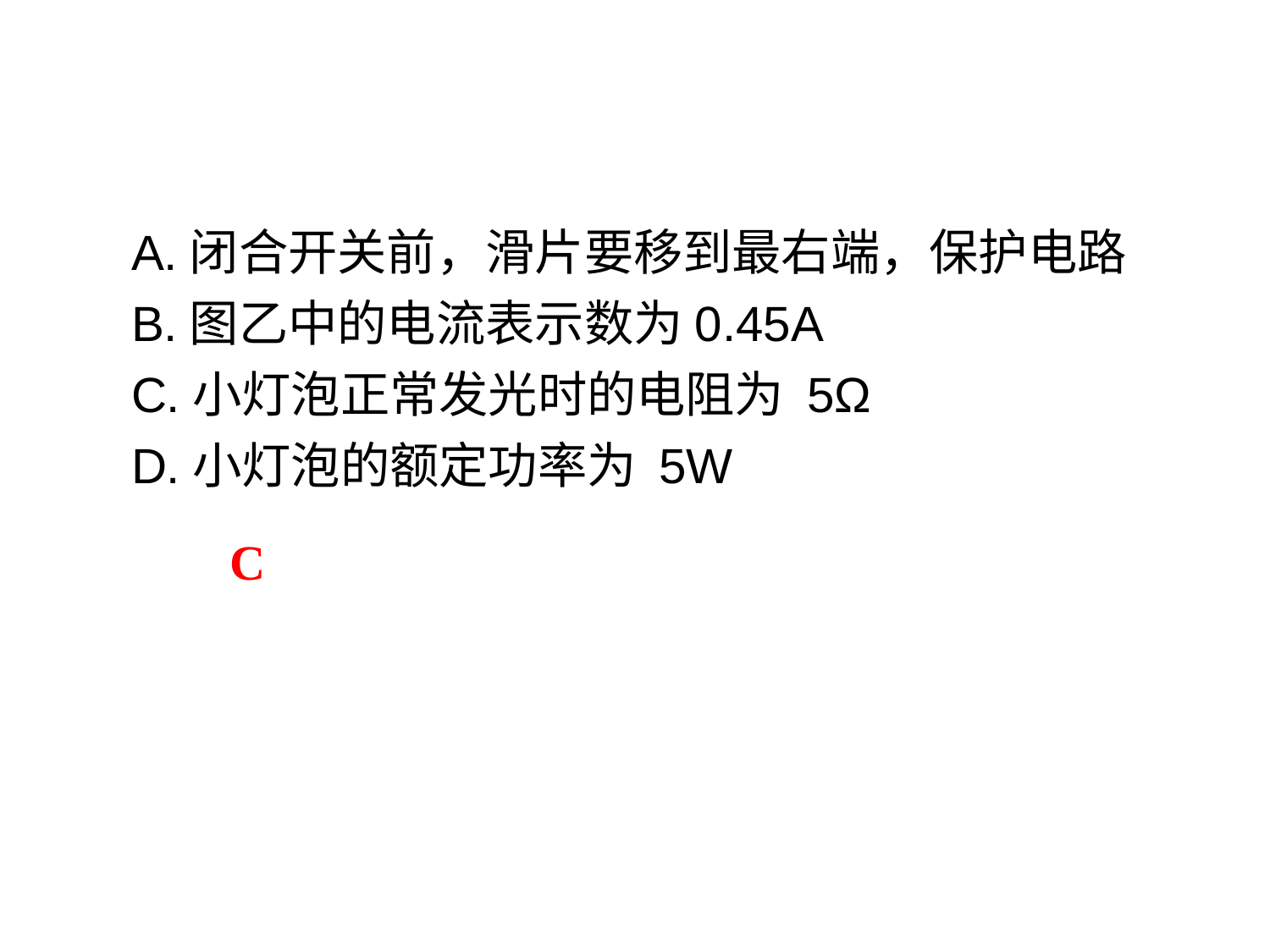

A.闭合开关前，滑片要移到最右端，保护电路
B.图乙中的电流表示数为0.45A
C.小灯泡正常发光时的电阻为 5Ω
D.小灯泡的额定功率为 5W
C